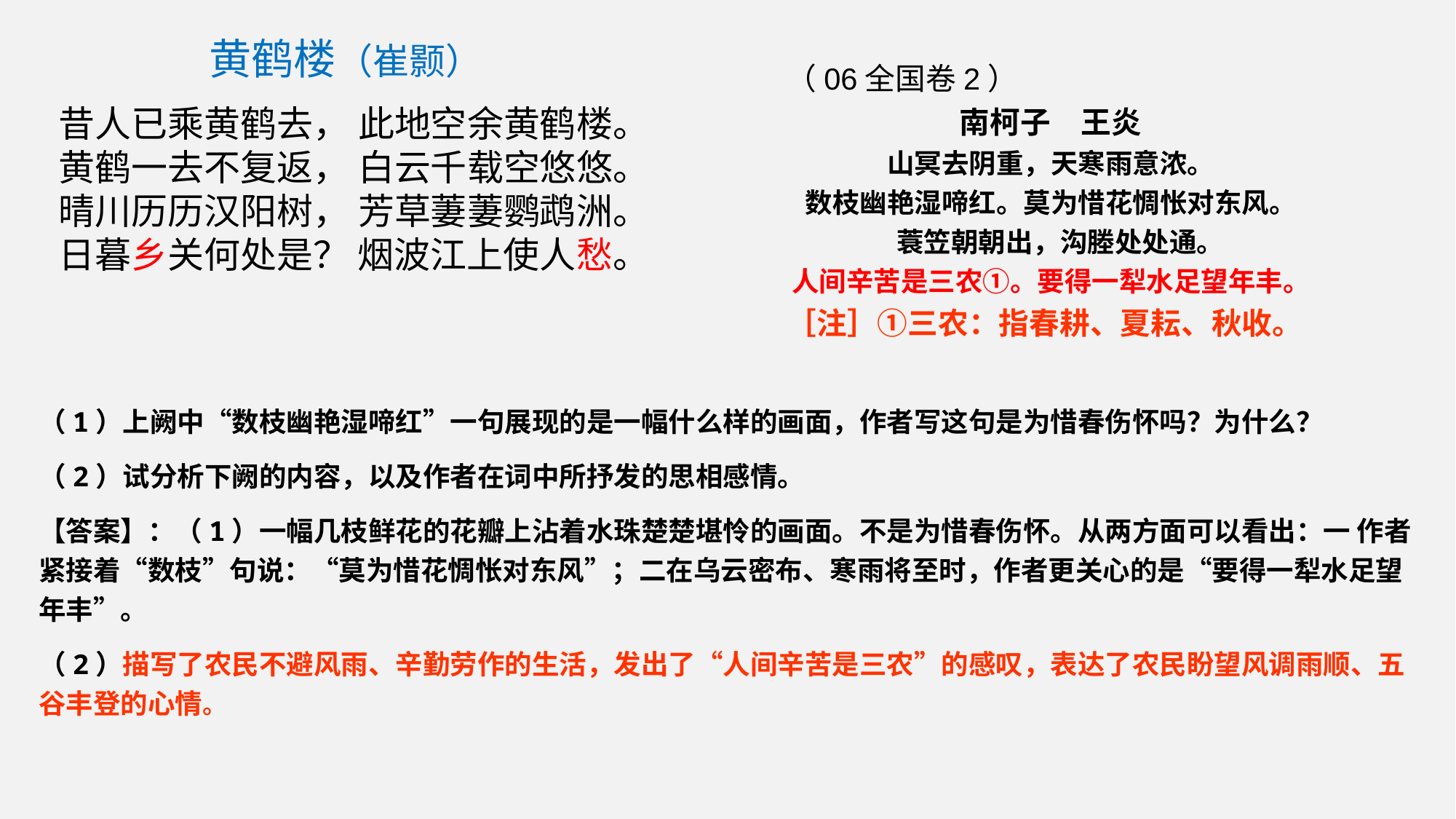

黄鹤楼（崔颢）
 昔人已乘黄鹤去， 此地空余黄鹤楼。
 黄鹤一去不复返， 白云千载空悠悠。
 晴川历历汉阳树， 芳草萋萋鹦鹉洲。
 日暮乡关何处是？ 烟波江上使人愁。
（06全国卷2）
南柯子　王炎
山冥去阴重，天寒雨意浓。
数枝幽艳湿啼红。莫为惜花惆怅对东风。
  蓑笠朝朝出，沟塍处处通。
人间辛苦是三农①。要得一犁水足望年丰。
［注］①三农：指春耕、夏耘、秋收。

（1）上阙中“数枝幽艳湿啼红”一句展现的是一幅什么样的画面，作者写这句是为惜春伤怀吗？为什么？
（2）试分析下阙的内容，以及作者在词中所抒发的思相感情。
【答案】：（1）一幅几枝鲜花的花瓣上沾着水珠楚楚堪怜的画面。不是为惜春伤怀。从两方面可以看出：一 作者紧接着“数枝”句说：“莫为惜花惆怅对东风”；二在乌云密布、寒雨将至时，作者更关心的是“要得一犁水足望年丰”。
（2）描写了农民不避风雨、辛勤劳作的生活，发出了“人间辛苦是三农”的感叹，表达了农民盼望风调雨顺、五谷丰登的心情。